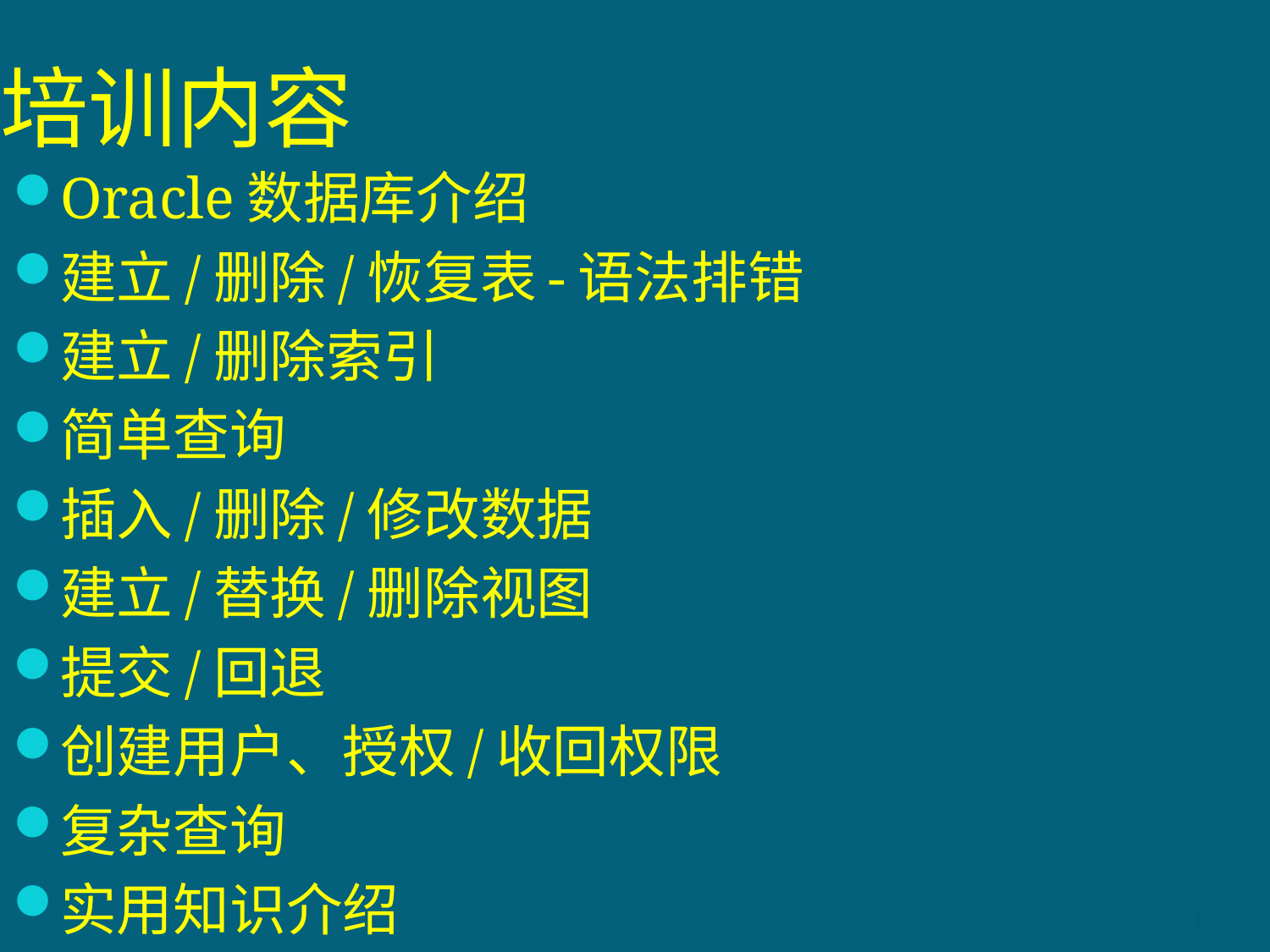

# 培训内容
Oracle数据库介绍
建立/删除/恢复表-语法排错
建立/删除索引
简单查询
插入/删除/修改数据
建立/替换/删除视图
提交/回退
创建用户、授权/收回权限
复杂查询
实用知识介绍

1